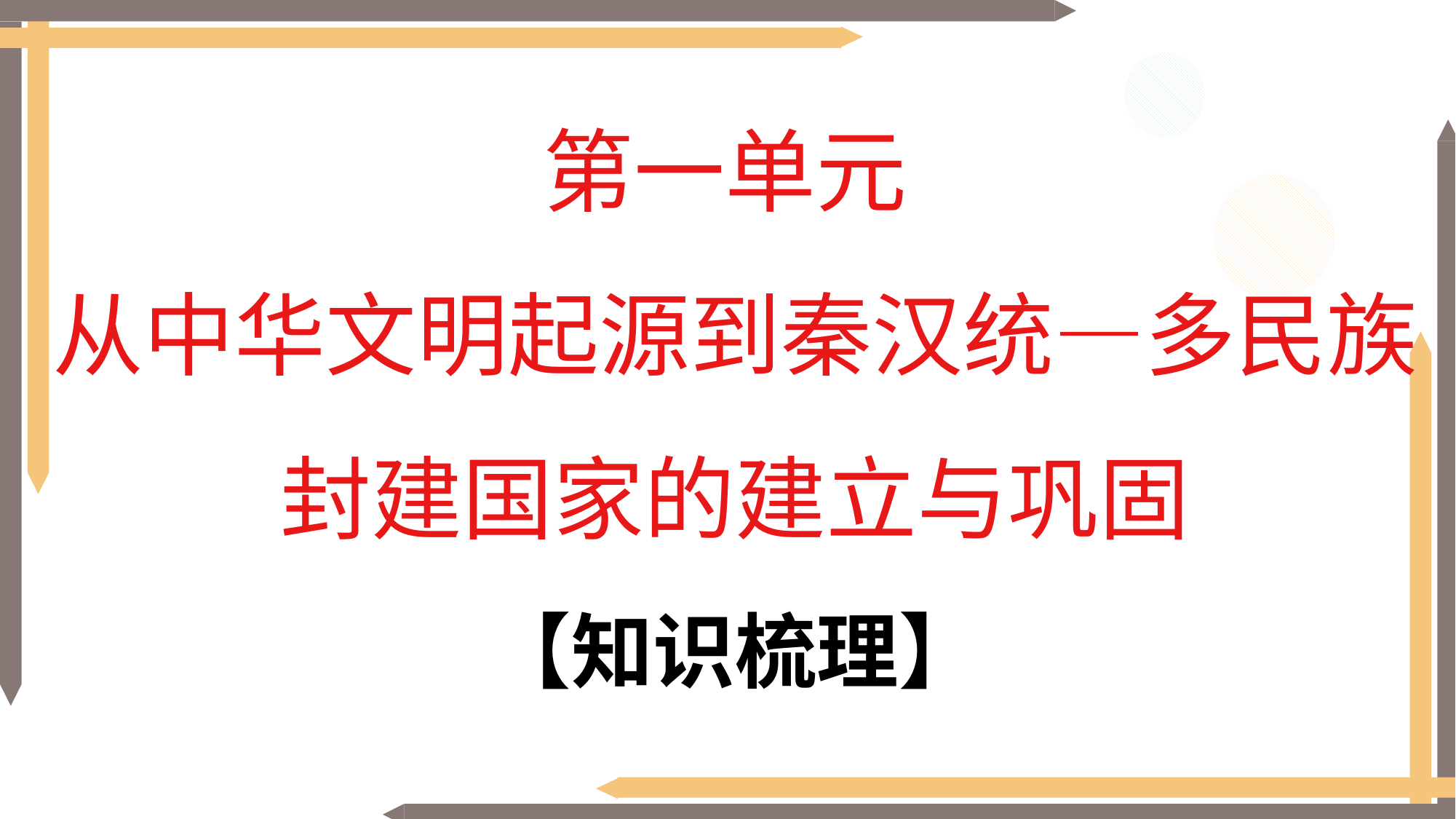

第一单元
从中华文明起源到秦汉统—多民族封建国家的建立与巩固
【知识梳理】